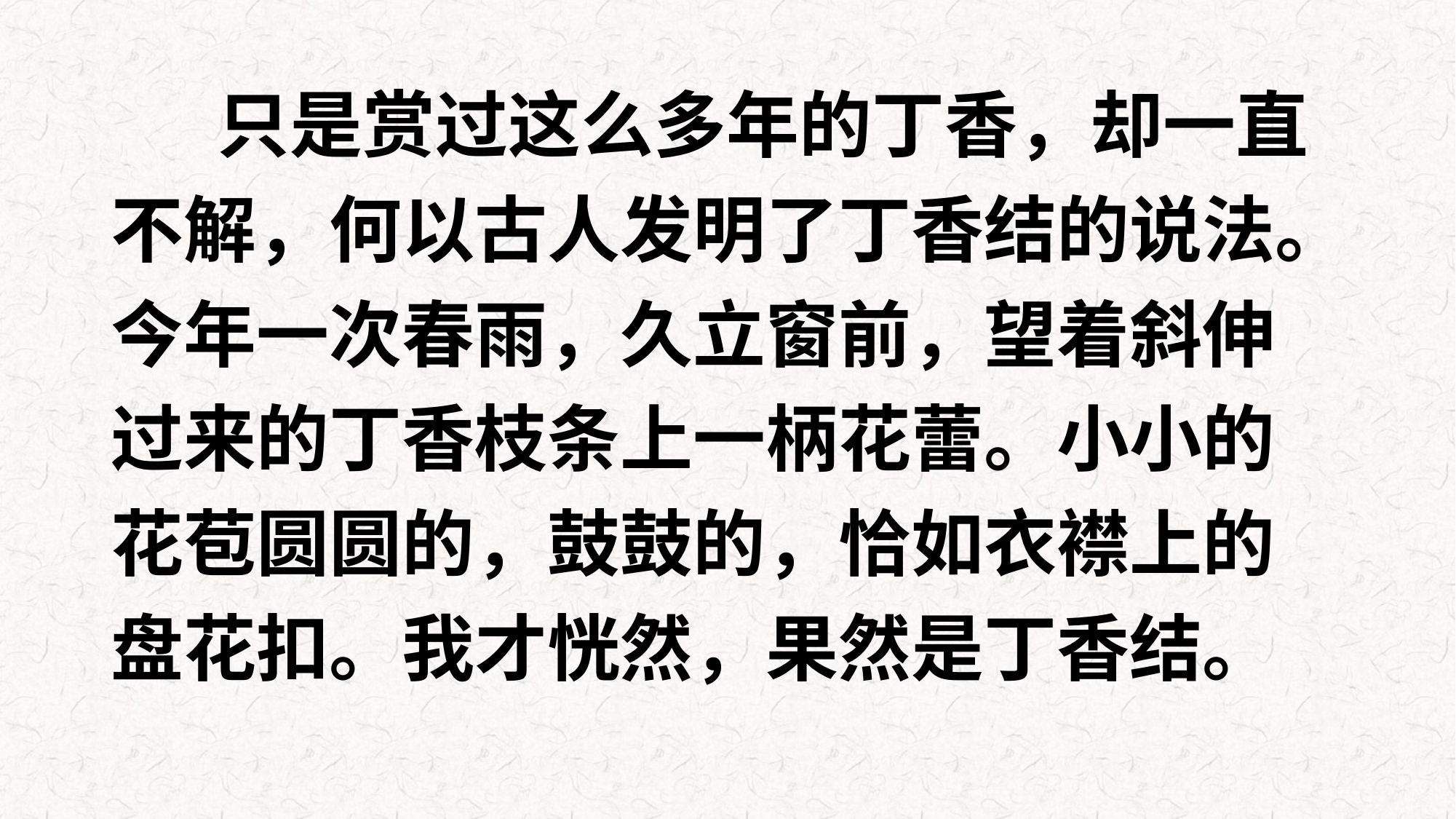

只是赏过这么多年的丁香，却一直不解，何以古人发明了丁香结的说法。今年一次春雨，久立窗前，望着斜伸过来的丁香枝条上一柄花蕾。小小的花苞圆圆的，鼓鼓的，恰如衣襟上的盘花扣。我才恍然，果然是丁香结。